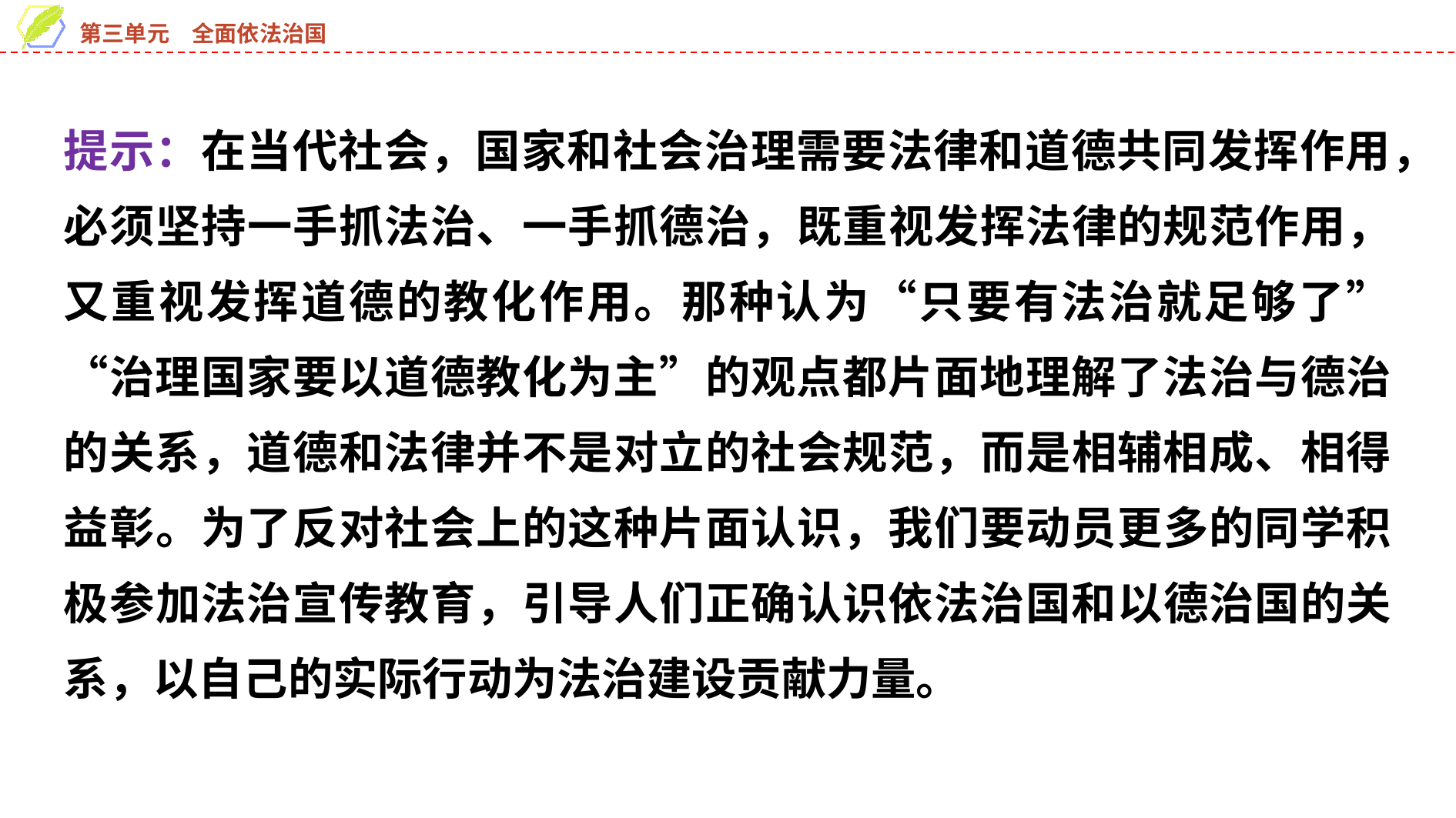

提示：在当代社会，国家和社会治理需要法律和道德共同发挥作用，必须坚持一手抓法治、一手抓德治，既重视发挥法律的规范作用，又重视发挥道德的教化作用。那种认为“只要有法治就足够了”“治理国家要以道德教化为主”的观点都片面地理解了法治与德治的关系，道德和法律并不是对立的社会规范，而是相辅相成、相得益彰。为了反对社会上的这种片面认识，我们要动员更多的同学积极参加法治宣传教育，引导人们正确认识依法治国和以德治国的关系，以自己的实际行动为法治建设贡献力量。